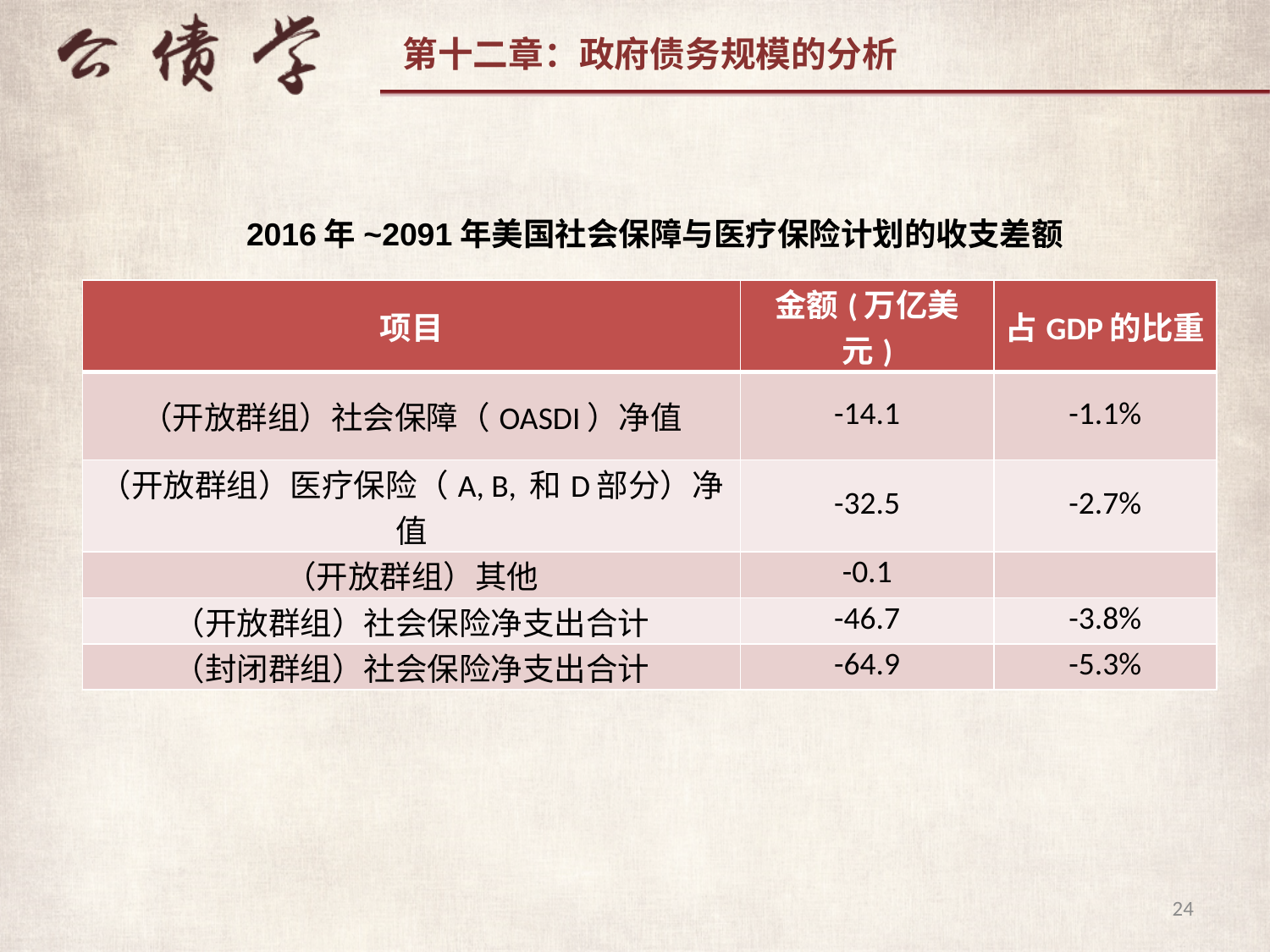

2016年~2091年美国社会保障与医疗保险计划的收支差额
| 项目 | 金额(万亿美元) | 占GDP的比重 |
| --- | --- | --- |
| （开放群组）社会保障（OASDI）净值 | -14.1 | -1.1% |
| （开放群组）医疗保险（A, B, 和D部分）净值 | -32.5 | -2.7% |
| （开放群组）其他 | -0.1 |  |
| （开放群组）社会保险净支出合计 | -46.7 | -3.8% |
| （封闭群组）社会保险净支出合计 | -64.9 | -5.3% |
24